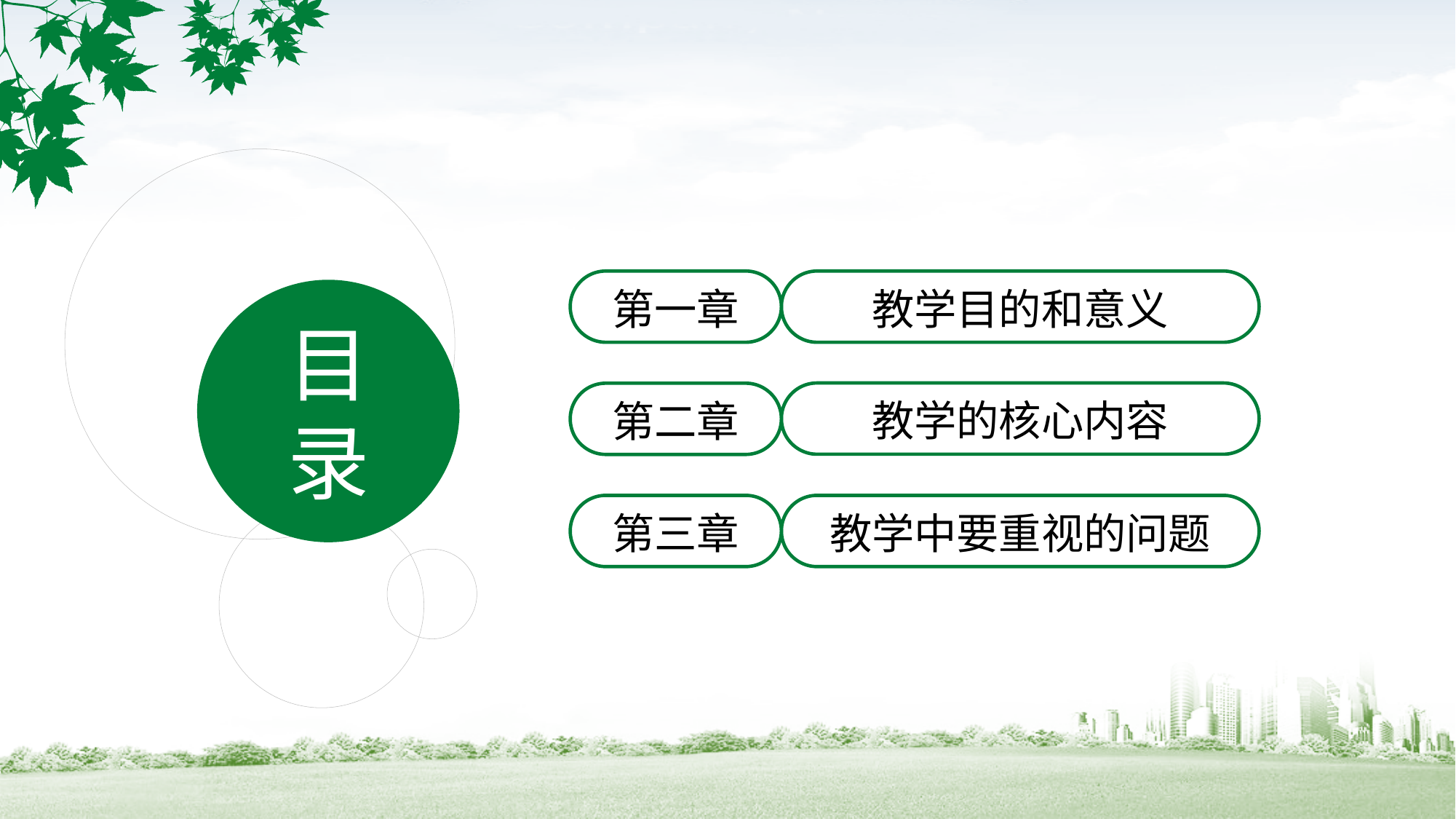

目录

第一章
教学目的和意义
教学的核心内容
第二章
第三章
教学中要重视的问题

。